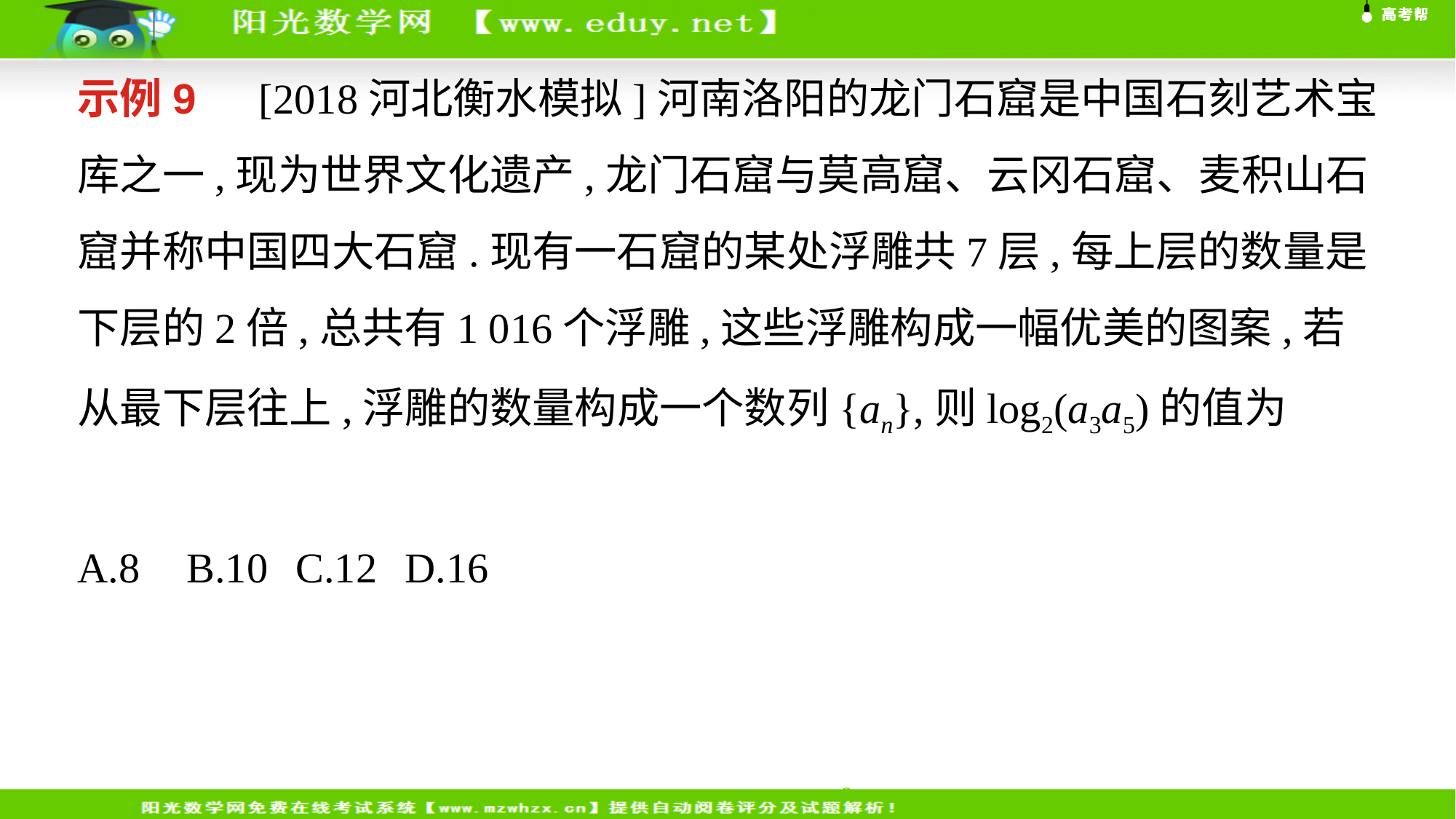

示例9　[2018河北衡水模拟]河南洛阳的龙门石窟是中国石刻艺术宝库之一,现为世界文化遗产,龙门石窟与莫高窟、云冈石窟、麦积山石窟并称中国四大石窟.现有一石窟的某处浮雕共7层,每上层的数量是下层的2倍,总共有1 016个浮雕,这些浮雕构成一幅优美的图案,若从最下层往上,浮雕的数量构成一个数列{an},则log2(a3a5)的值为

A.8	B.10	C.12	D.16